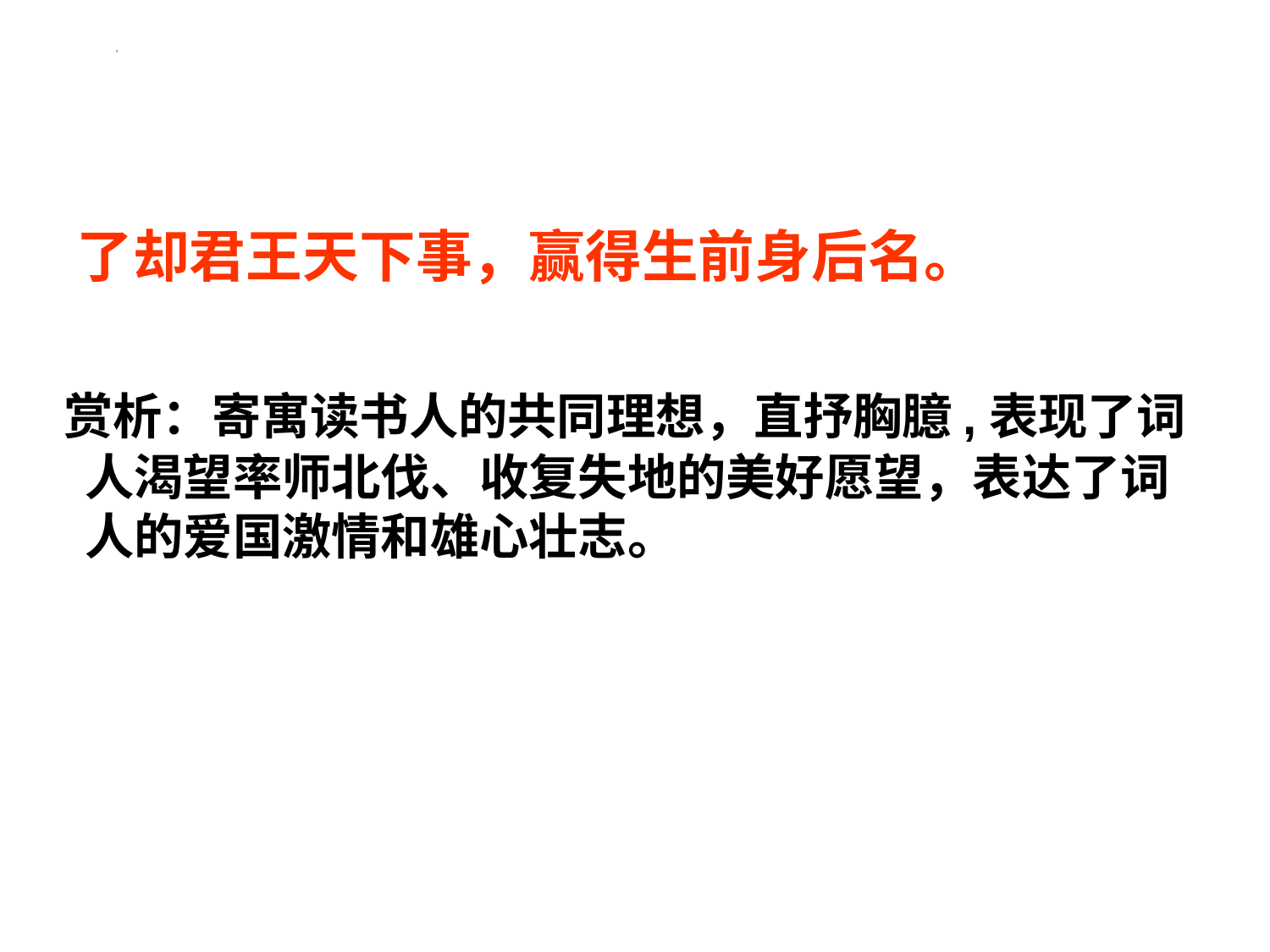

了却君王天下事，赢得生前身后名。

 赏析：寄寓读书人的共同理想，直抒胸臆,表现了词人渴望率师北伐、收复失地的美好愿望，表达了词人的爱国激情和雄心壮志。